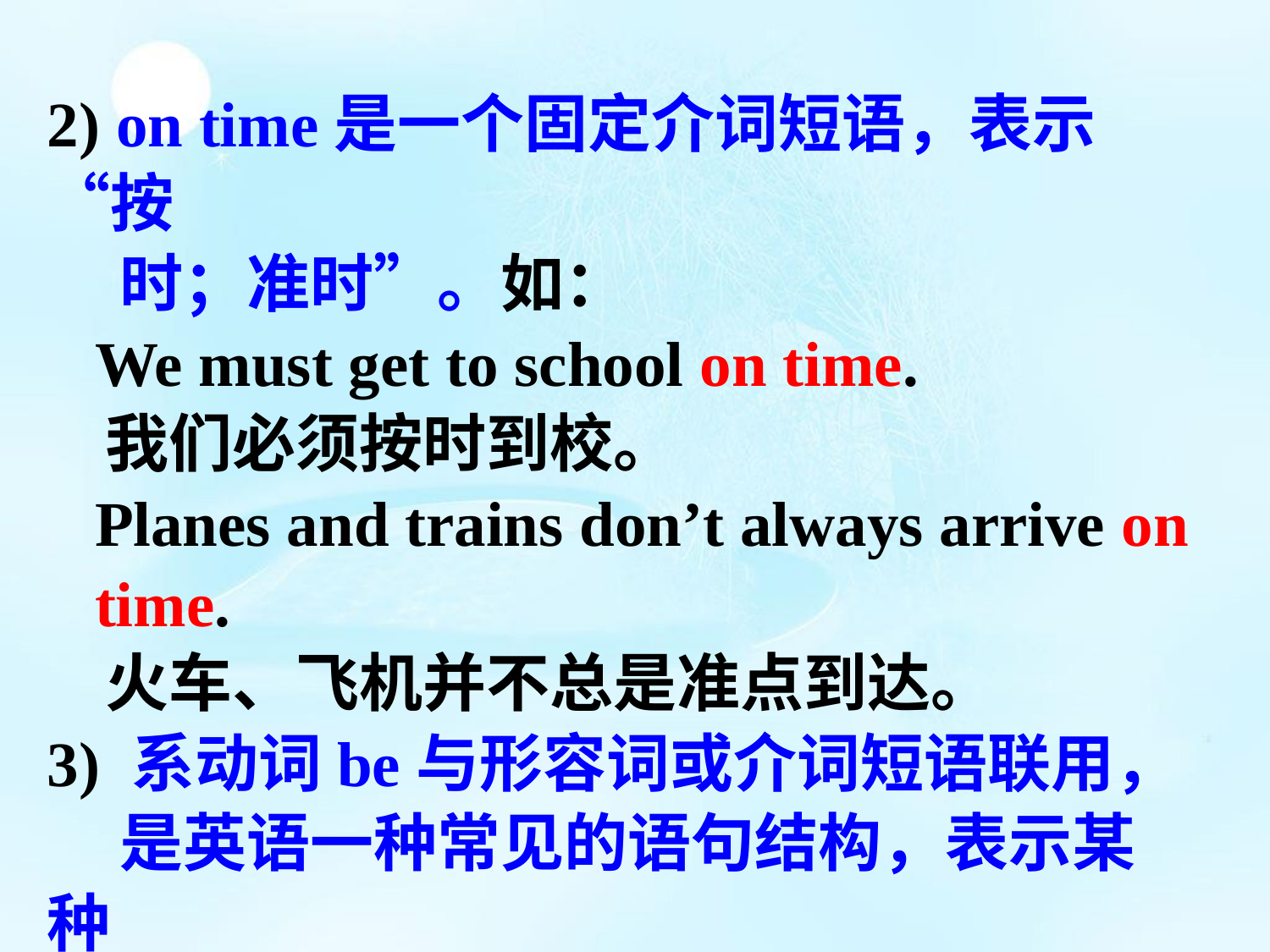

2) on time是一个固定介词短语，表示“按
    时；准时”。如：
   We must get to school on time.
   我们必须按时到校。
   Planes and trains don’t always arrive on
   time.
   火车、飞机并不总是准点到达。
3) 系动词be与形容词或介词短语联用，
    是英语一种常见的语句结构，表示某种
    状态。如：